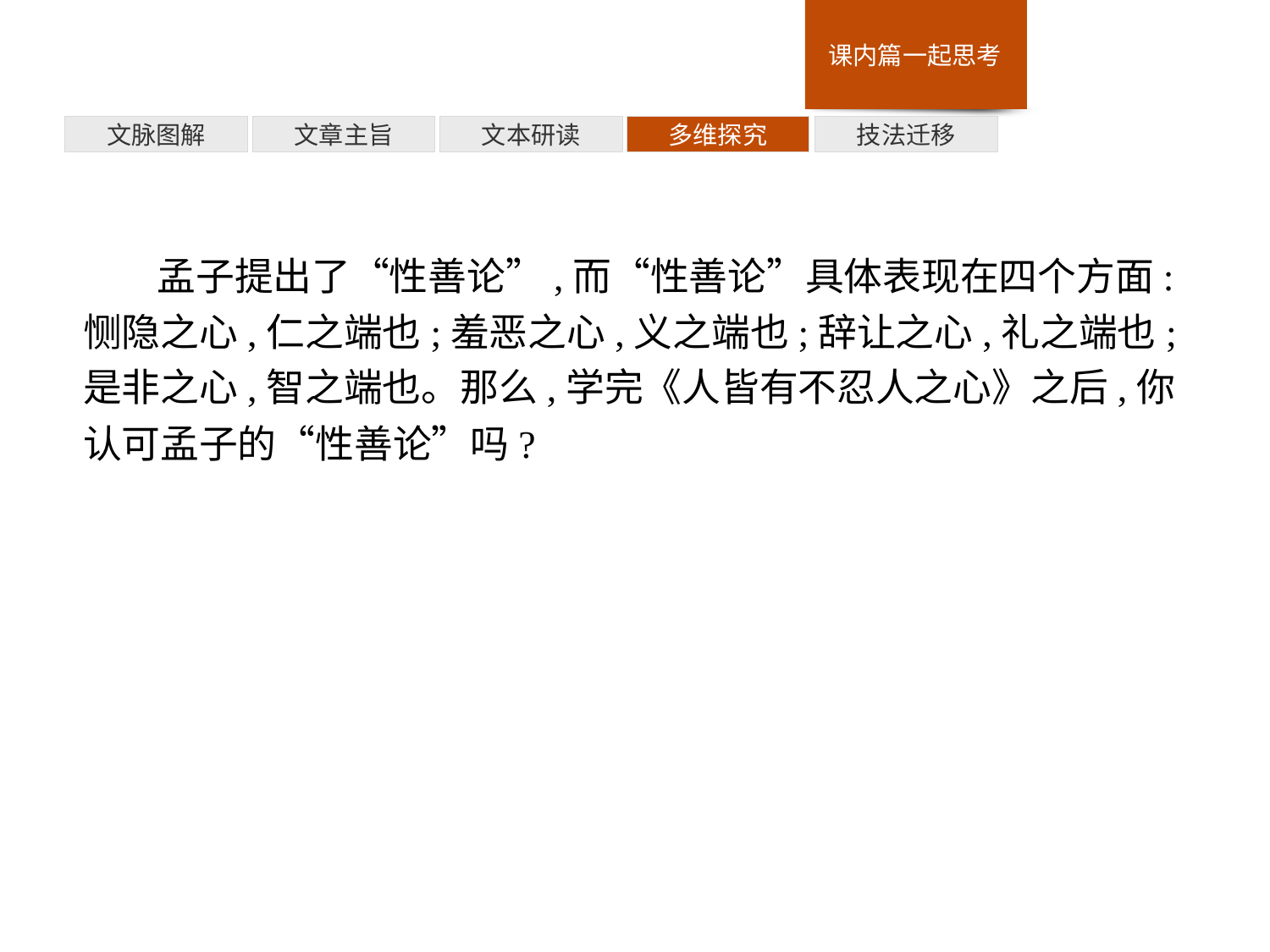

技法迁移
多维探究
文本研读
文章主旨
文脉图解
孟子提出了“性善论”,而“性善论”具体表现在四个方面:恻隐之心,仁之端也;羞恶之心,义之端也;辞让之心,礼之端也;是非之心,智之端也。那么,学完《人皆有不忍人之心》之后,你认可孟子的“性善论”吗?